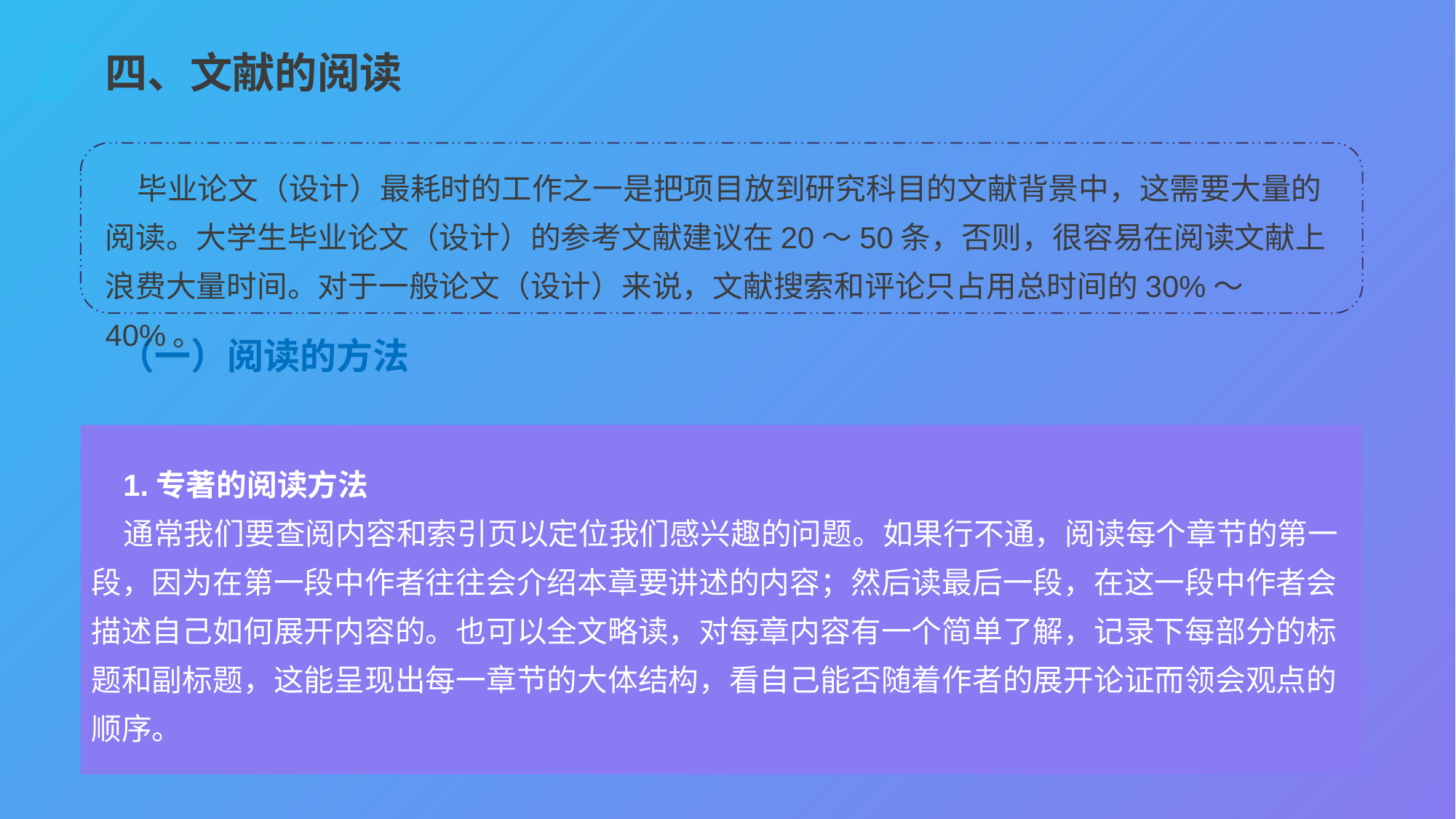

四、文献的阅读

毕业论文（设计）最耗时的工作之一是把项目放到研究科目的文献背景中，这需要大量的阅读。大学生毕业论文（设计）的参考文献建议在20～50条，否则，很容易在阅读文献上浪费大量时间。对于一般论文（设计）来说，文献搜索和评论只占用总时间的30%～40%。
（一）阅读的方法
1.专著的阅读方法
通常我们要查阅内容和索引页以定位我们感兴趣的问题。如果行不通，阅读每个章节的第一段，因为在第一段中作者往往会介绍本章要讲述的内容；然后读最后一段，在这一段中作者会描述自己如何展开内容的。也可以全文略读，对每章内容有一个简单了解，记录下每部分的标题和副标题，这能呈现出每一章节的大体结构，看自己能否随着作者的展开论证而领会观点的顺序。